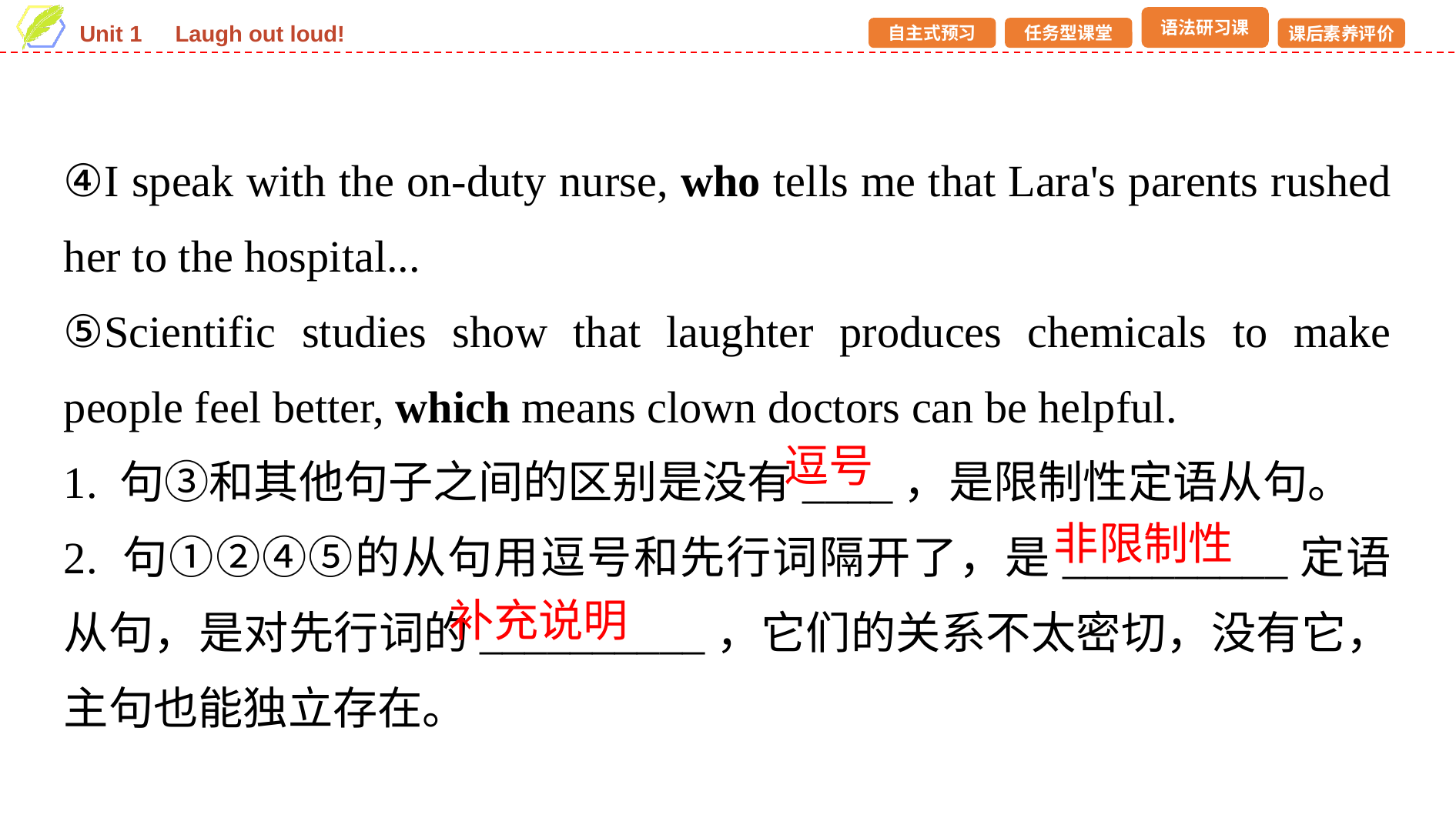

④I speak with the on-duty nurse, who tells me that Lara's parents rushed her to the hospital...
⑤Scientific studies show that laughter produces chemicals to make people feel better, which means clown doctors can be helpful.
1. 句③和其他句子之间的区别是没有____，是限制性定语从句。
2. 句①②④⑤的从句用逗号和先行词隔开了，是__________定语从句，是对先行词的__________，它们的关系不太密切，没有它，主句也能独立存在。
逗号
非限制性
补充说明